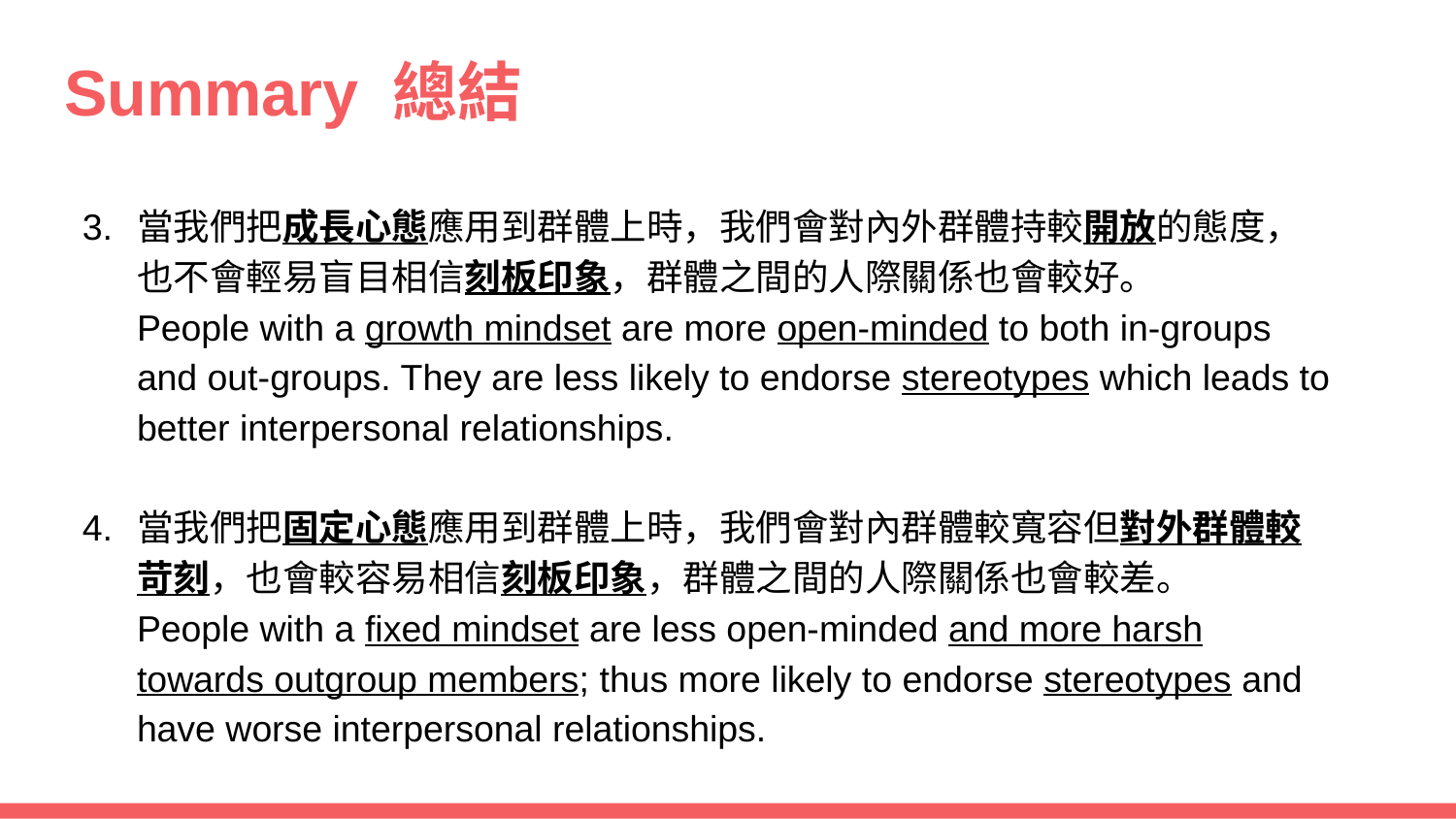

# Summary 總結
當我們把成長心態應用到群體上時，我們會對內外群體持較開放的態度，也不會輕易盲目相信刻板印象，群體之間的人際關係也會較好。
People with a growth mindset are more open-minded to both in-groups and out-groups. They are less likely to endorse stereotypes which leads to better interpersonal relationships.

當我們把固定心態應用到群體上時，我們會對內群體較寬容但對外群體較苛刻，也會較容易相信刻板印象，群體之間的人際關係也會較差。
People with a fixed mindset are less open-minded and more harsh towards outgroup members; thus more likely to endorse stereotypes and have worse interpersonal relationships.